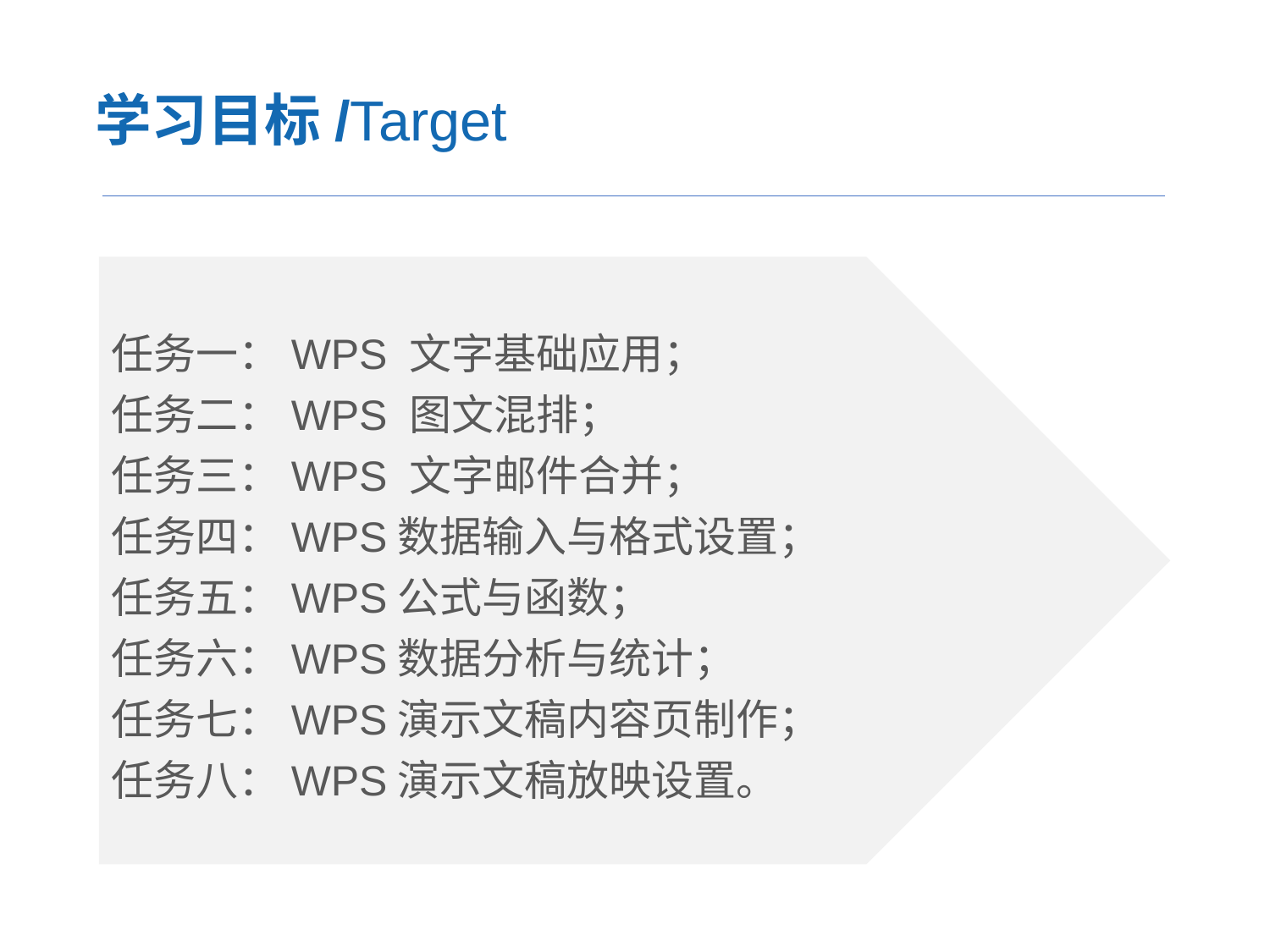

学习目标/Target
任务一：WPS 文字基础应用；
任务二：WPS 图文混排；
任务三：WPS 文字邮件合并；
任务四：WPS数据输入与格式设置；
任务五：WPS公式与函数；
任务六：WPS数据分析与统计；
任务七：WPS演示文稿内容页制作；
任务八：WPS演示文稿放映设置。